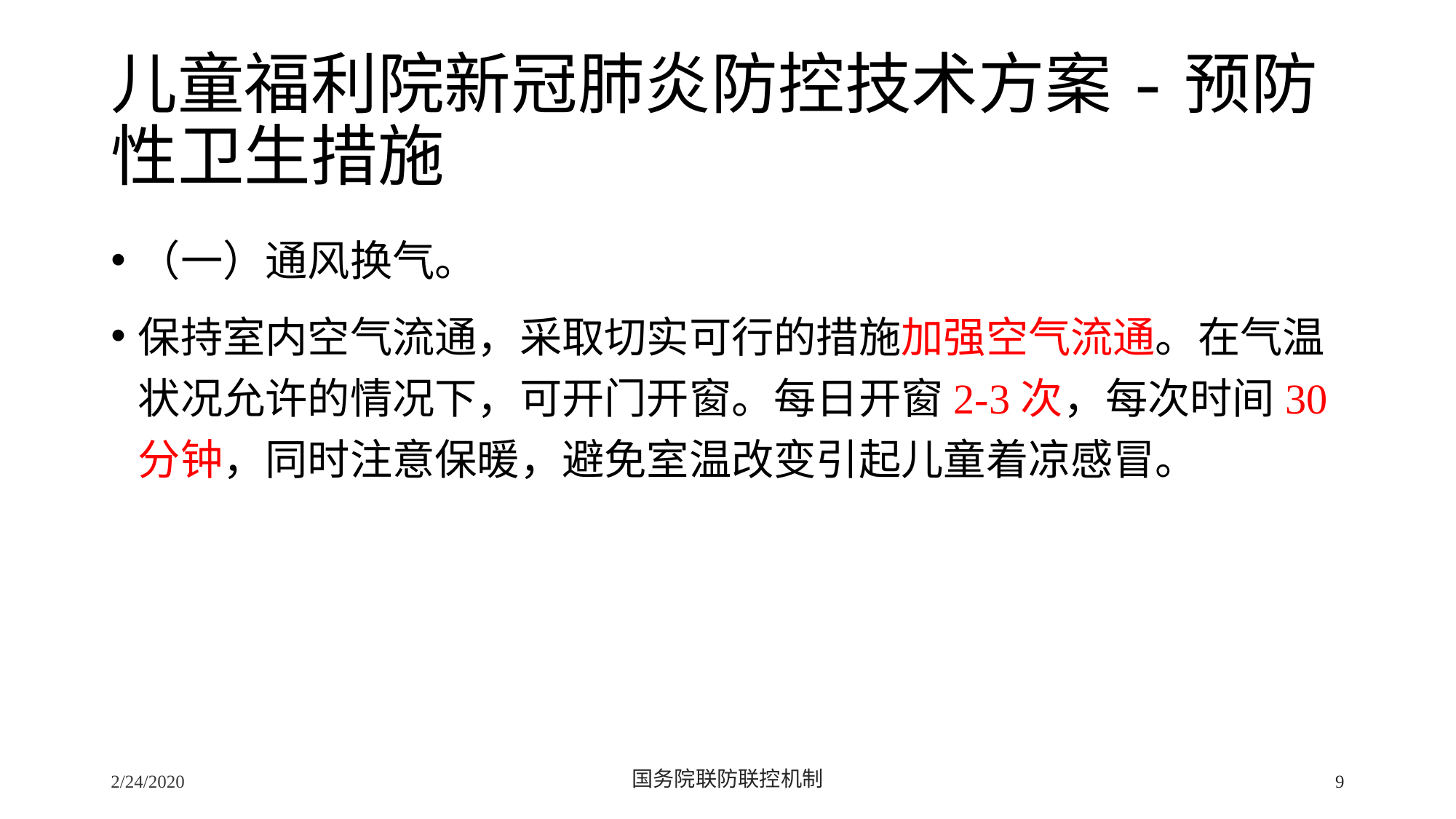

# 儿童福利院新冠肺炎防控技术方案-预防性卫生措施
（一）通风换气。
保持室内空气流通，采取切实可行的措施加强空气流通。在气温状况允许的情况下，可开门开窗。每日开窗2-3次，每次时间30分钟，同时注意保暖，避免室温改变引起儿童着凉感冒。

2/24/2020
国务院联防联控机制
9